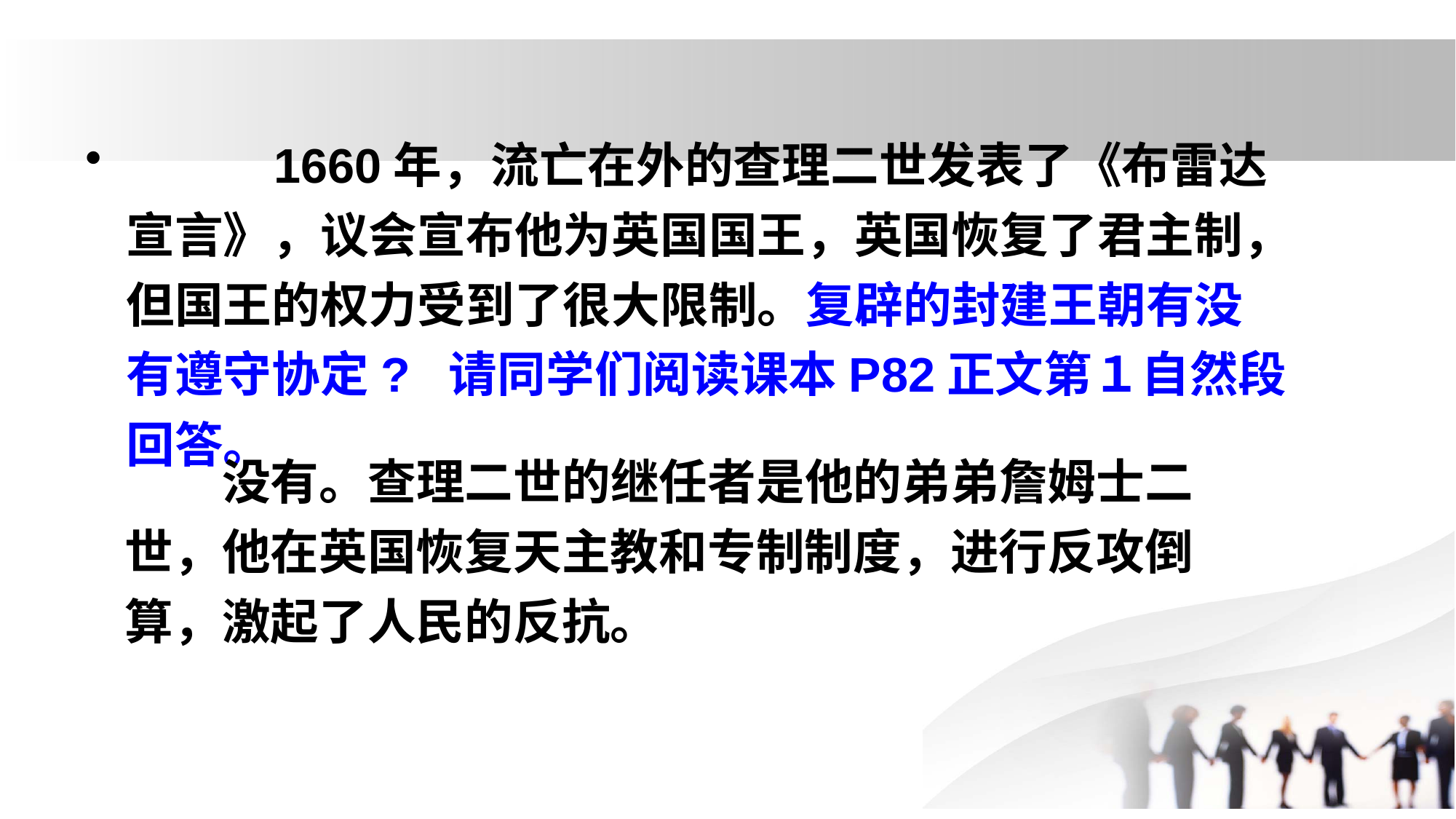

1660年，流亡在外的查理二世发表了《布雷达宣言》，议会宣布他为英国国王，英国恢复了君主制，但国王的权力受到了很大限制。复辟的封建王朝有没有遵守协定?  请同学们阅读课本P82正文第１自然段回答。
     没有。查理二世的继任者是他的弟弟詹姆士二世，他在英国恢复天主教和专制制度，进行反攻倒算，激起了人民的反抗。